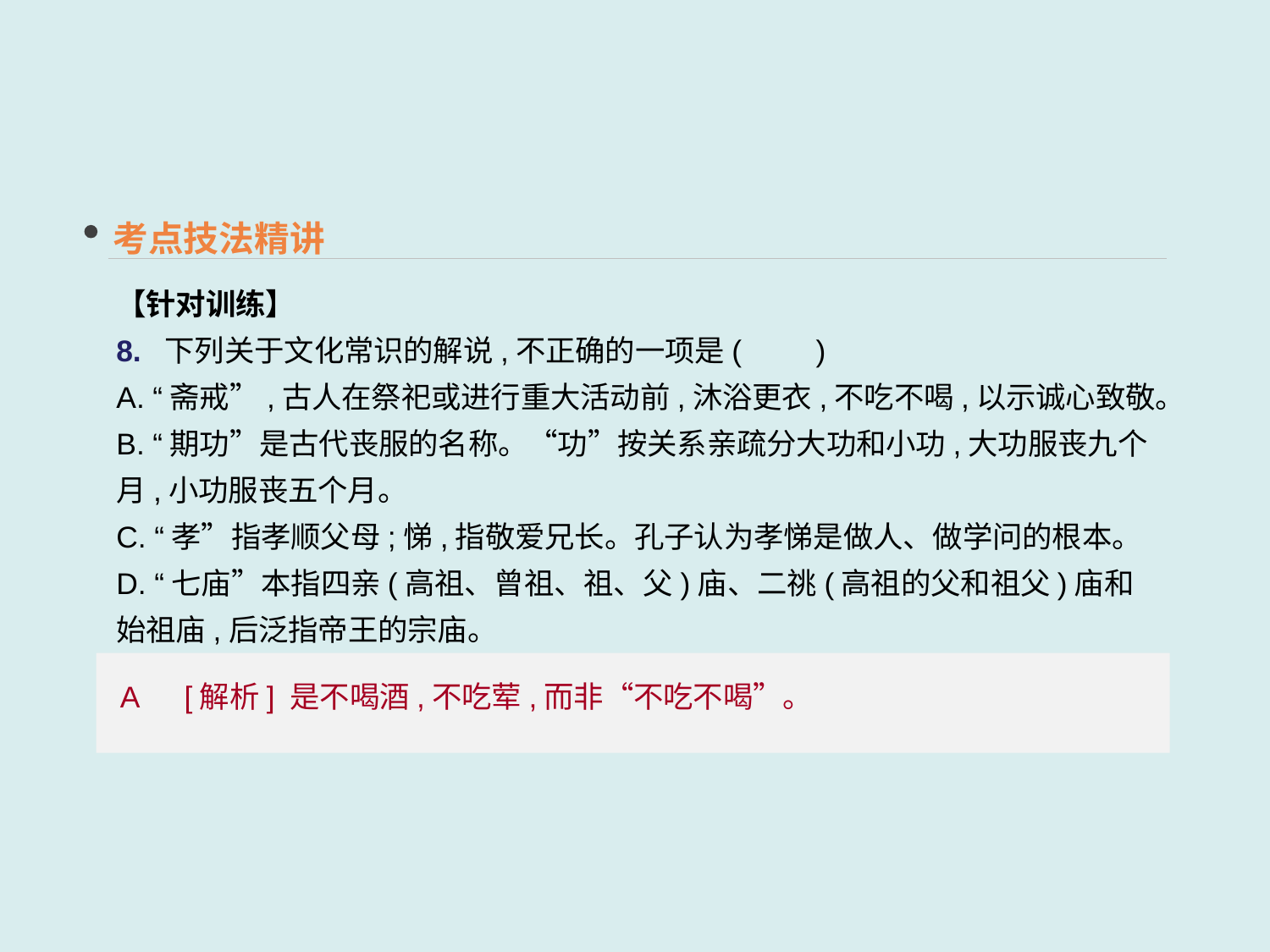

考点技法精讲

【针对训练】
8.  下列关于文化常识的解说,不正确的一项是(　　)
A. “斋戒”,古人在祭祀或进行重大活动前,沐浴更衣,不吃不喝,以示诚心致敬。
B. “期功”是古代丧服的名称。“功”按关系亲疏分大功和小功,大功服丧九个月,小功服丧五个月。
C. “孝”指孝顺父母;悌,指敬爱兄长。孔子认为孝悌是做人、做学问的根本。
D. “七庙”本指四亲(高祖、曾祖、祖、父)庙、二祧(高祖的父和祖父)庙和始祖庙,后泛指帝王的宗庙。

A　[解析] 是不喝酒,不吃荤,而非“不吃不喝”。